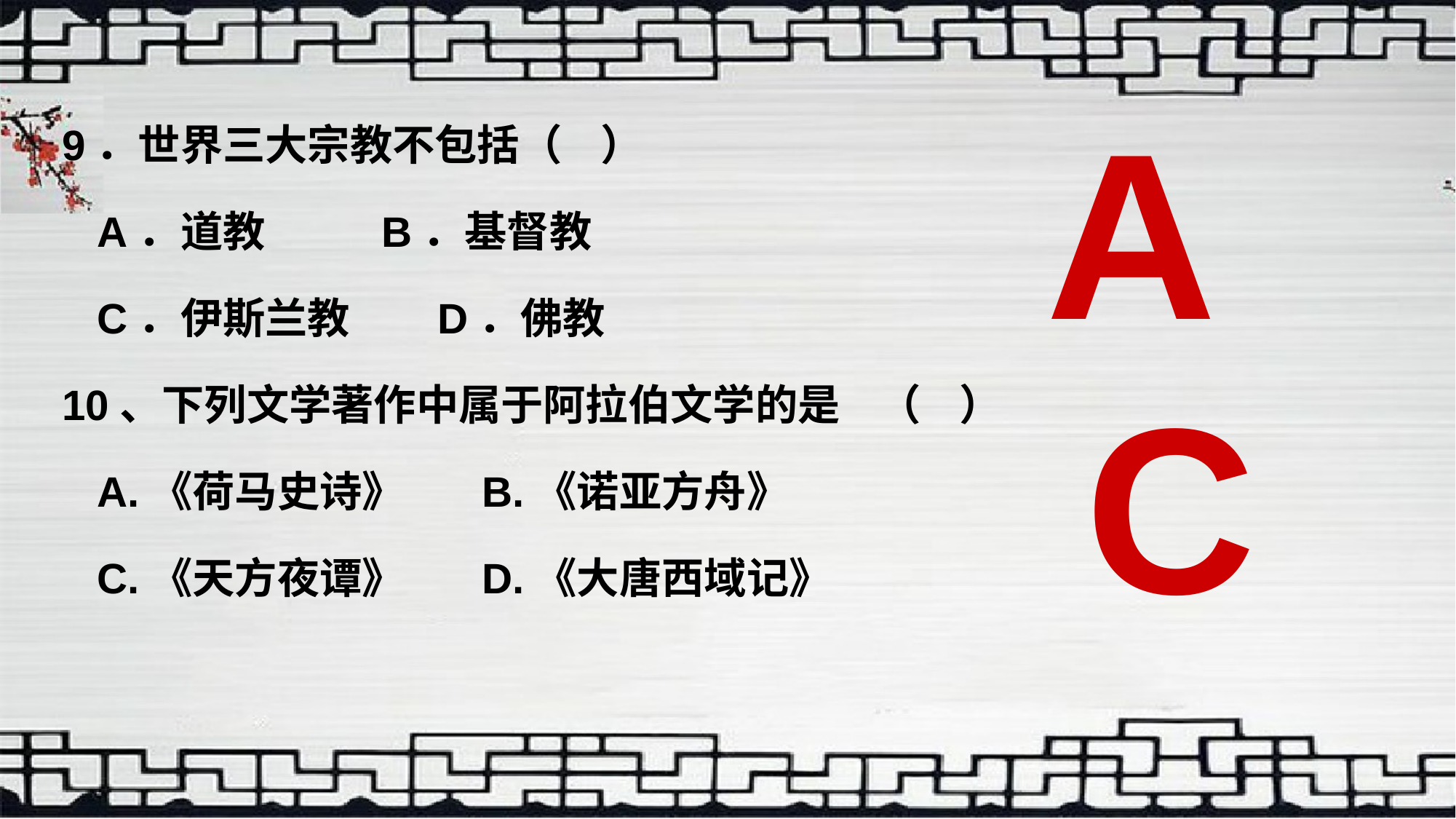

A
9．世界三大宗教不包括（    ）
   A．道教           B．基督教
   C．伊斯兰教        D．佛教
10、下列文学著作中属于阿拉伯文学的是    （    ）
   A.《荷马史诗》       B.《诺亚方舟》
   C.《天方夜谭》       D.《大唐西域记》
C